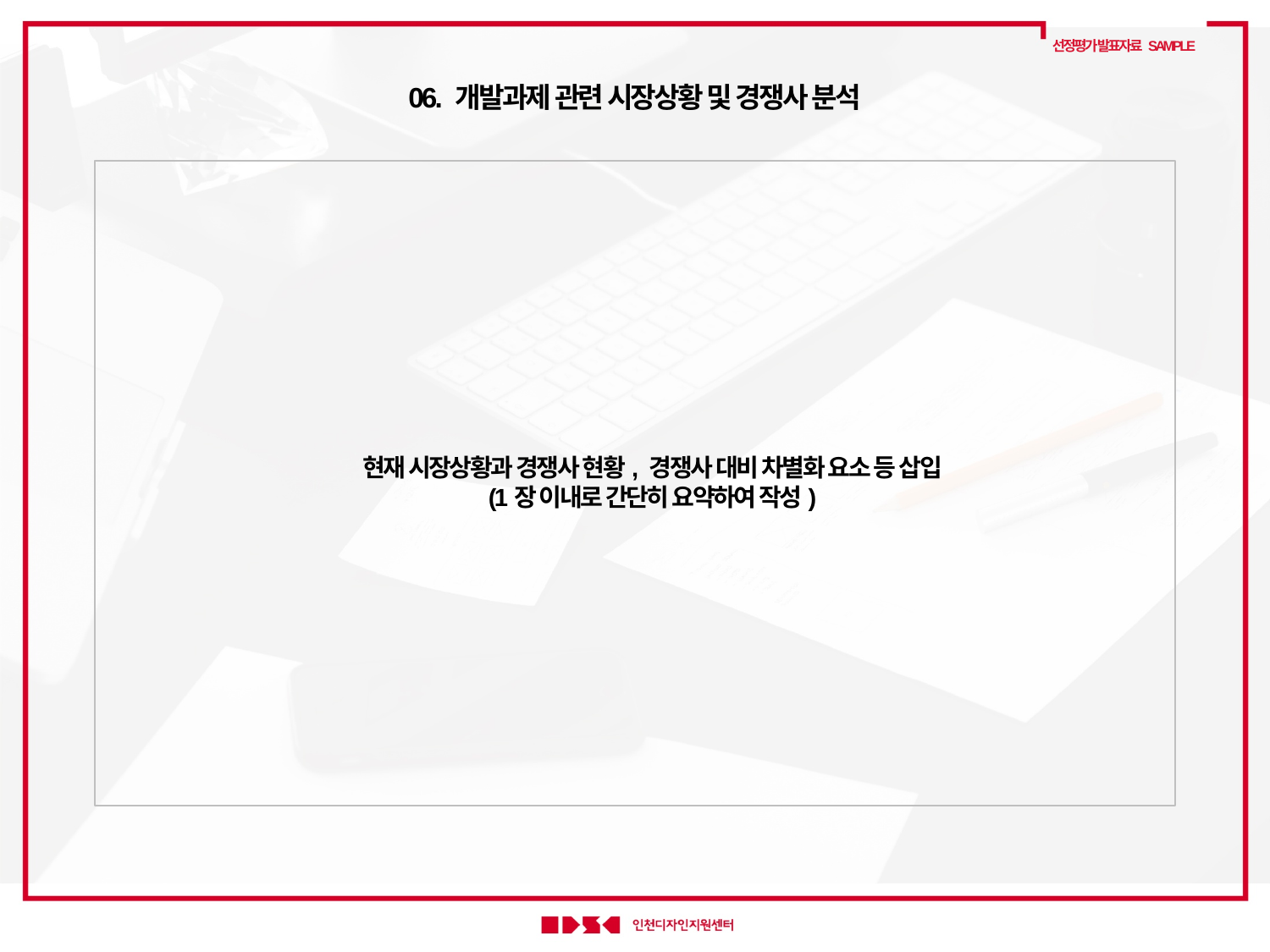

선정평가 발표자료 SAMPLE
06. 개발과제 관련 시장상황 및 경쟁사 분석

현재 시장상황과 경쟁사 현황, 경쟁사 대비 차별화 요소 등 삽입
(1장 이내로 간단히 요약하여 작성)